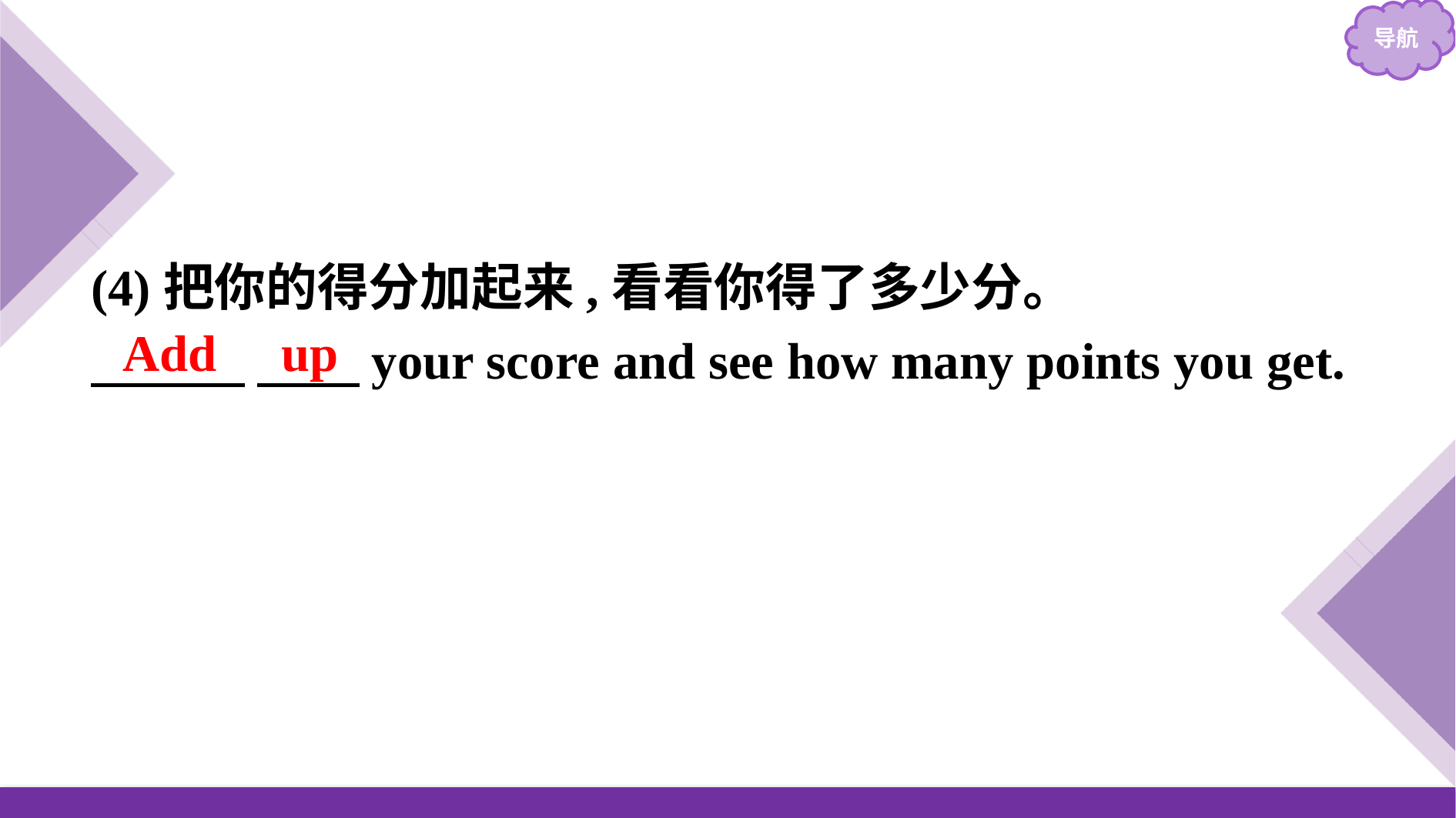

(4)把你的得分加起来,看看你得了多少分。
　　　 　　your score and see how many points you get.
Add     up